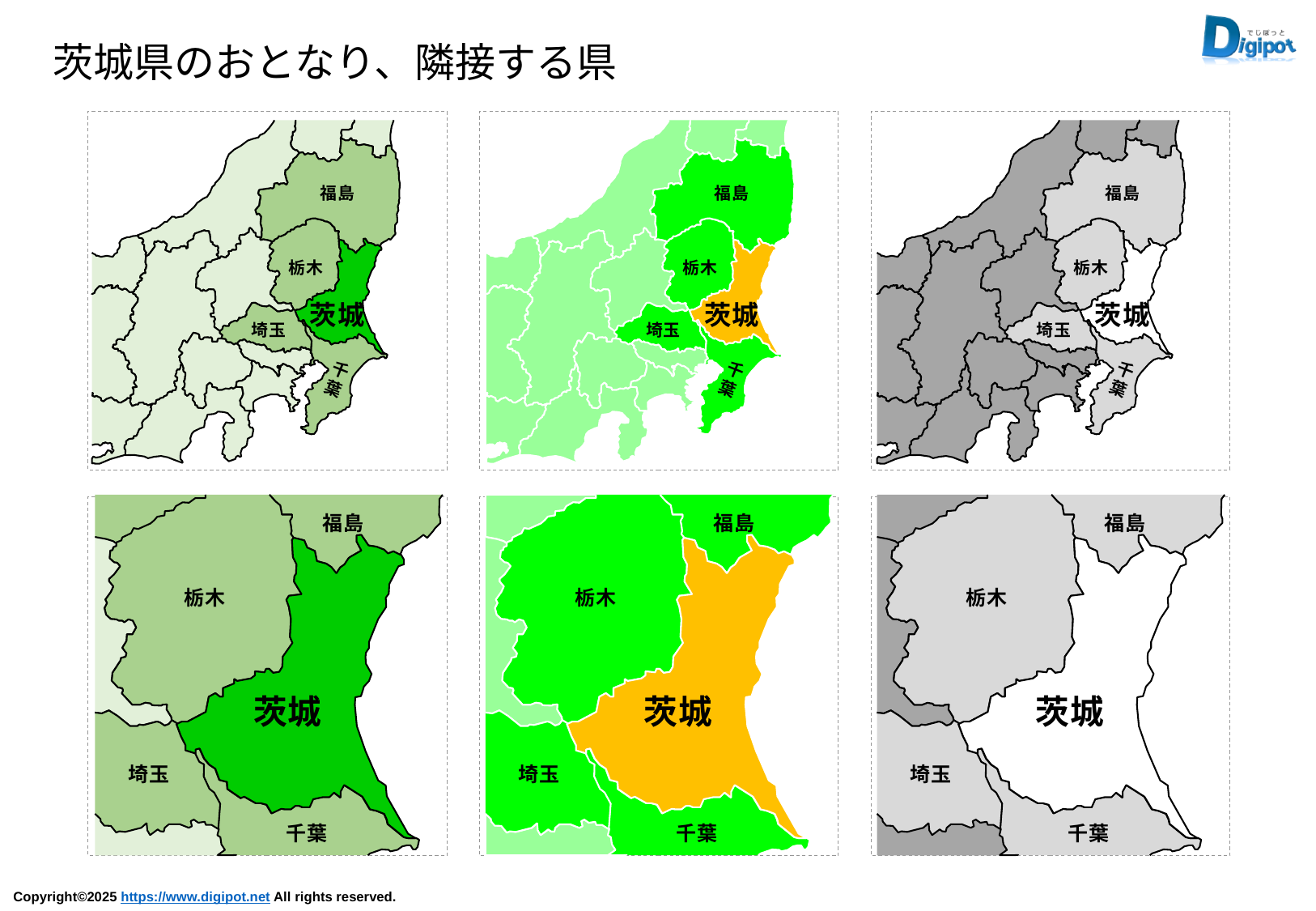

茨城県のおとなり、隣接する県

福島
栃木
茨城
埼玉
千
葉

福島
栃木
茨城
埼玉
千
葉

福島
栃木
茨城
埼玉
千
葉

福島
栃木
茨城
埼玉
千葉

福島
栃木
茨城
埼玉
千葉

福島
栃木
茨城
埼玉
千葉